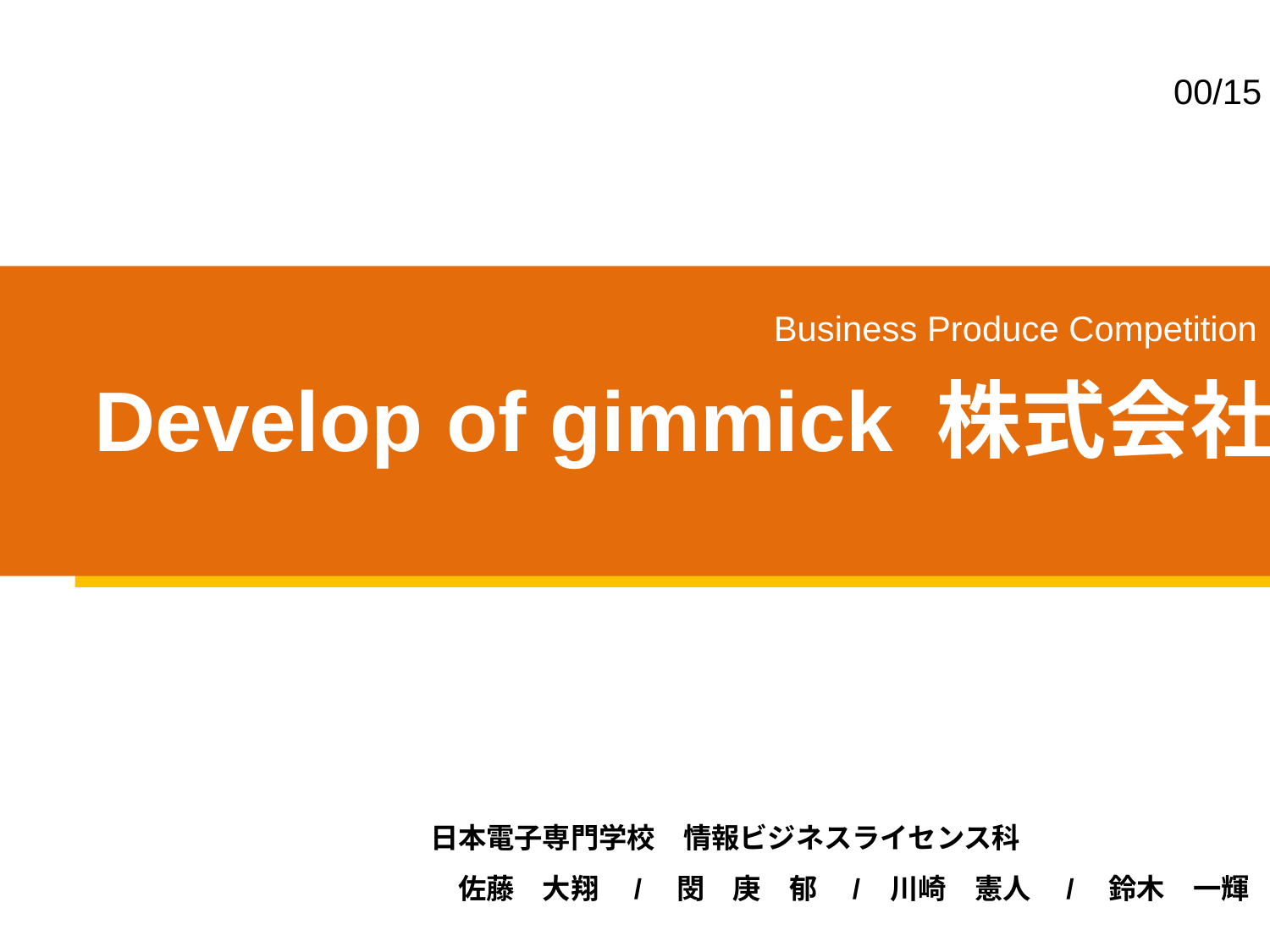

00/15

Business Produce Competition
Develop of gimmick 株式会社

日本電子専門学校　情報ビジネスライセンス科
　佐藤　大翔　/　閔　庚　郁　/   川崎　憲人　/　鈴木　一輝